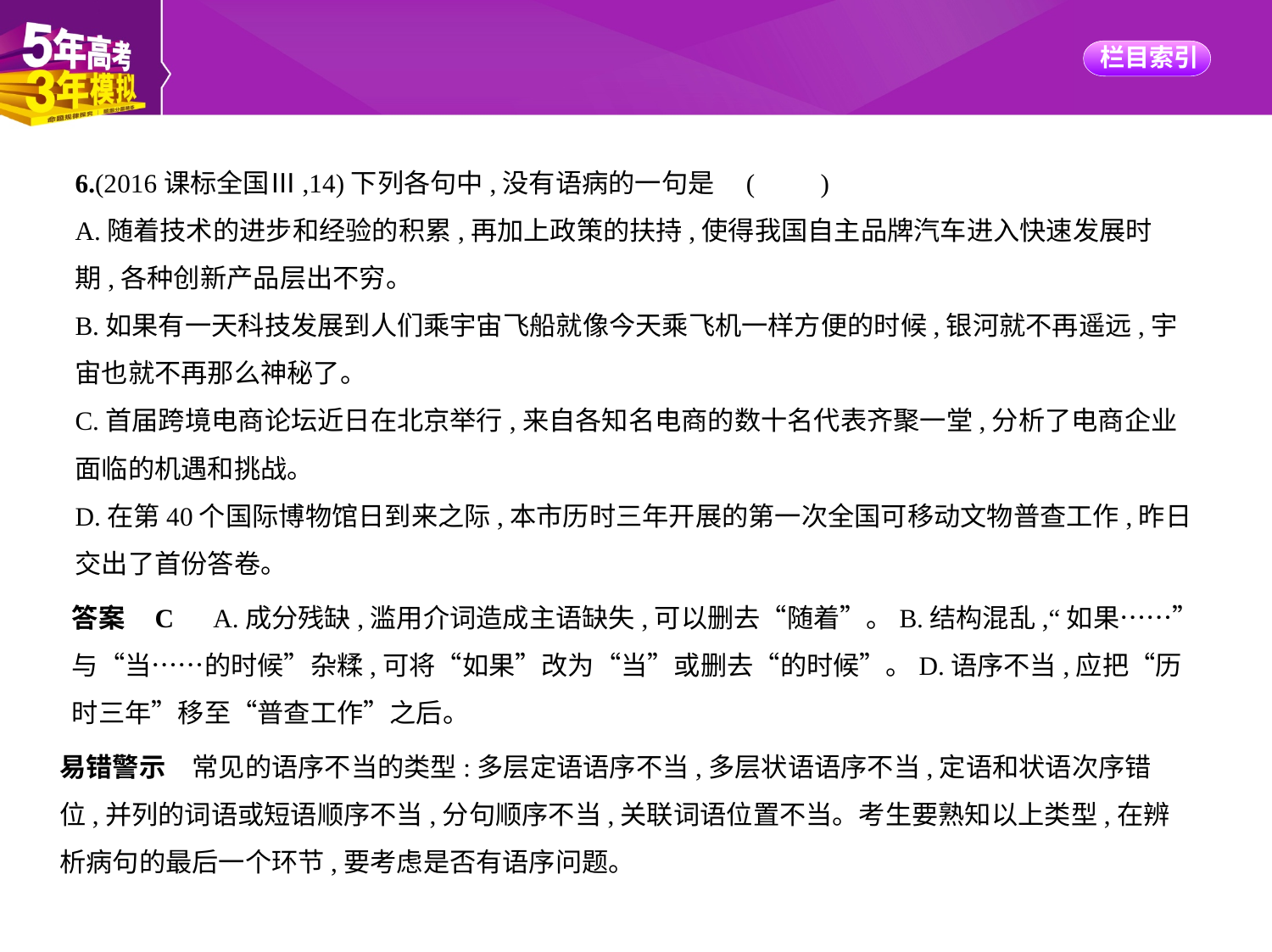

6.(2016课标全国Ⅲ,14)下列各句中,没有语病的一句是 (　　)
A.随着技术的进步和经验的积累,再加上政策的扶持,使得我国自主品牌汽车进入快速发展时
期,各种创新产品层出不穷。
B.如果有一天科技发展到人们乘宇宙飞船就像今天乘飞机一样方便的时候,银河就不再遥远,宇
宙也就不再那么神秘了。
C.首届跨境电商论坛近日在北京举行,来自各知名电商的数十名代表齐聚一堂,分析了电商企业
面临的机遇和挑战。
D.在第40个国际博物馆日到来之际,本市历时三年开展的第一次全国可移动文物普查工作,昨日
交出了首份答卷。
答案    C　A.成分残缺,滥用介词造成主语缺失,可以删去“随着”。B.结构混乱,“如果……”
与“当……的时候”杂糅,可将“如果”改为“当”或删去“的时候”。D.语序不当,应把“历
时三年”移至“普查工作”之后。
易错警示　常见的语序不当的类型:多层定语语序不当,多层状语语序不当,定语和状语次序错
位,并列的词语或短语顺序不当,分句顺序不当,关联词语位置不当。考生要熟知以上类型,在辨
析病句的最后一个环节,要考虑是否有语序问题。